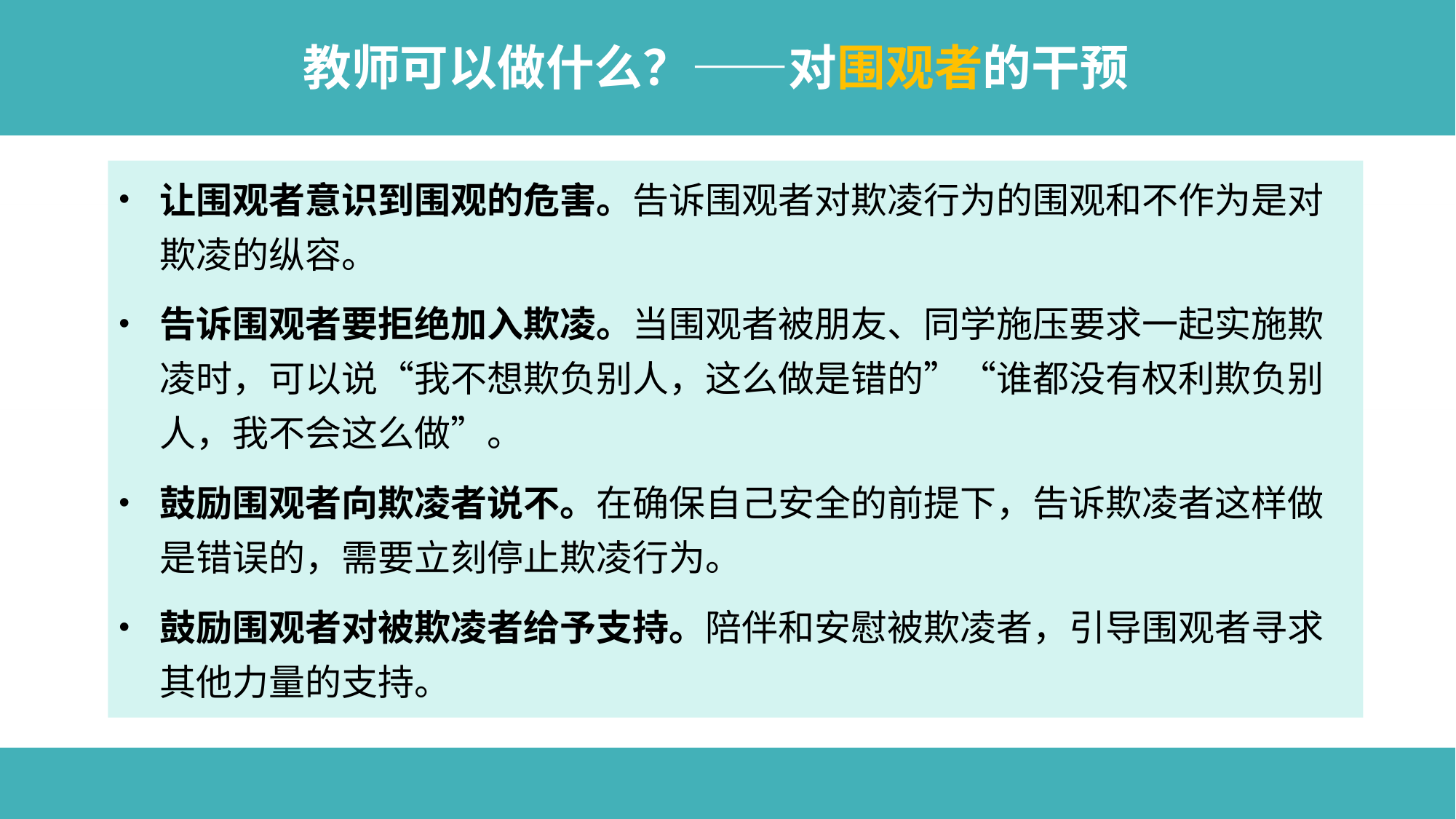

教师可以做什么？——对围观者的干预
让围观者意识到围观的危害。告诉围观者对欺凌行为的围观和不作为是对欺凌的纵容。
告诉围观者要拒绝加入欺凌。当围观者被朋友、同学施压要求一起实施欺凌时，可以说“我不想欺负别人，这么做是错的”“谁都没有权利欺负别人，我不会这么做”。
鼓励围观者向欺凌者说不。在确保自己安全的前提下，告诉欺凌者这样做是错误的，需要立刻停止欺凌行为。
鼓励围观者对被欺凌者给予支持。陪伴和安慰被欺凌者，引导围观者寻求其他力量的支持。